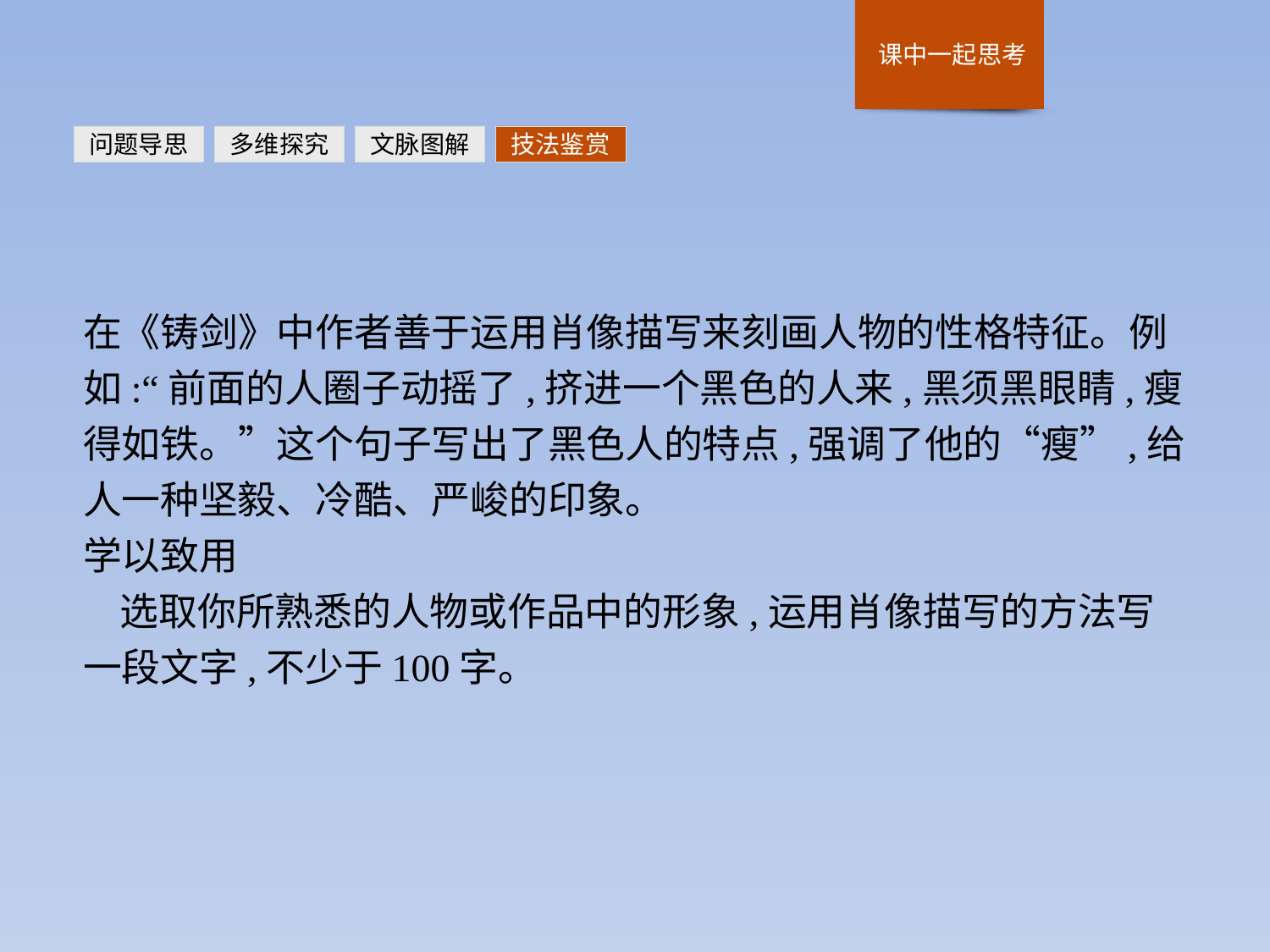

问题导思
多维探究
文脉图解
技法鉴赏
在《铸剑》中作者善于运用肖像描写来刻画人物的性格特征。例如:“前面的人圈子动摇了,挤进一个黑色的人来,黑须黑眼睛,瘦得如铁。”这个句子写出了黑色人的特点,强调了他的“瘦”,给人一种坚毅、冷酷、严峻的印象。
学以致用
选取你所熟悉的人物或作品中的形象,运用肖像描写的方法写一段文字,不少于100字。